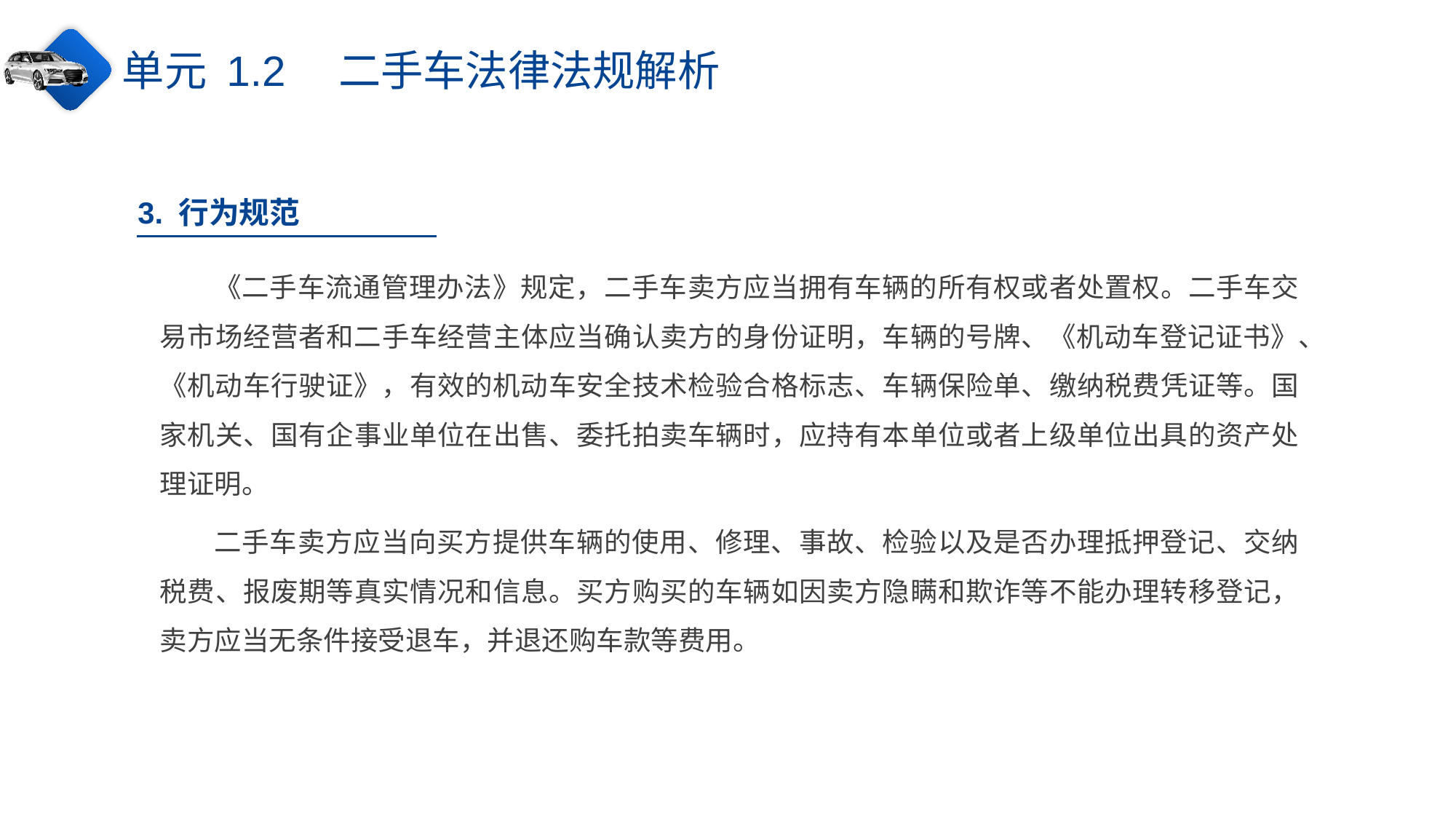

单元 1.2　二手车法律法规解析
3. 行为规范
《二手车流通管理办法》规定，二手车卖方应当拥有车辆的所有权或者处置权。二手车交易市场经营者和二手车经营主体应当确认卖方的身份证明，车辆的号牌、《机动车登记证书》、《机动车行驶证》，有效的机动车安全技术检验合格标志、车辆保险单、缴纳税费凭证等。国家机关、国有企事业单位在出售、委托拍卖车辆时，应持有本单位或者上级单位出具的资产处理证明。
二手车卖方应当向买方提供车辆的使用、修理、事故、检验以及是否办理抵押登记、交纳税费、报废期等真实情况和信息。买方购买的车辆如因卖方隐瞒和欺诈等不能办理转移登记，卖方应当无条件接受退车，并退还购车款等费用。